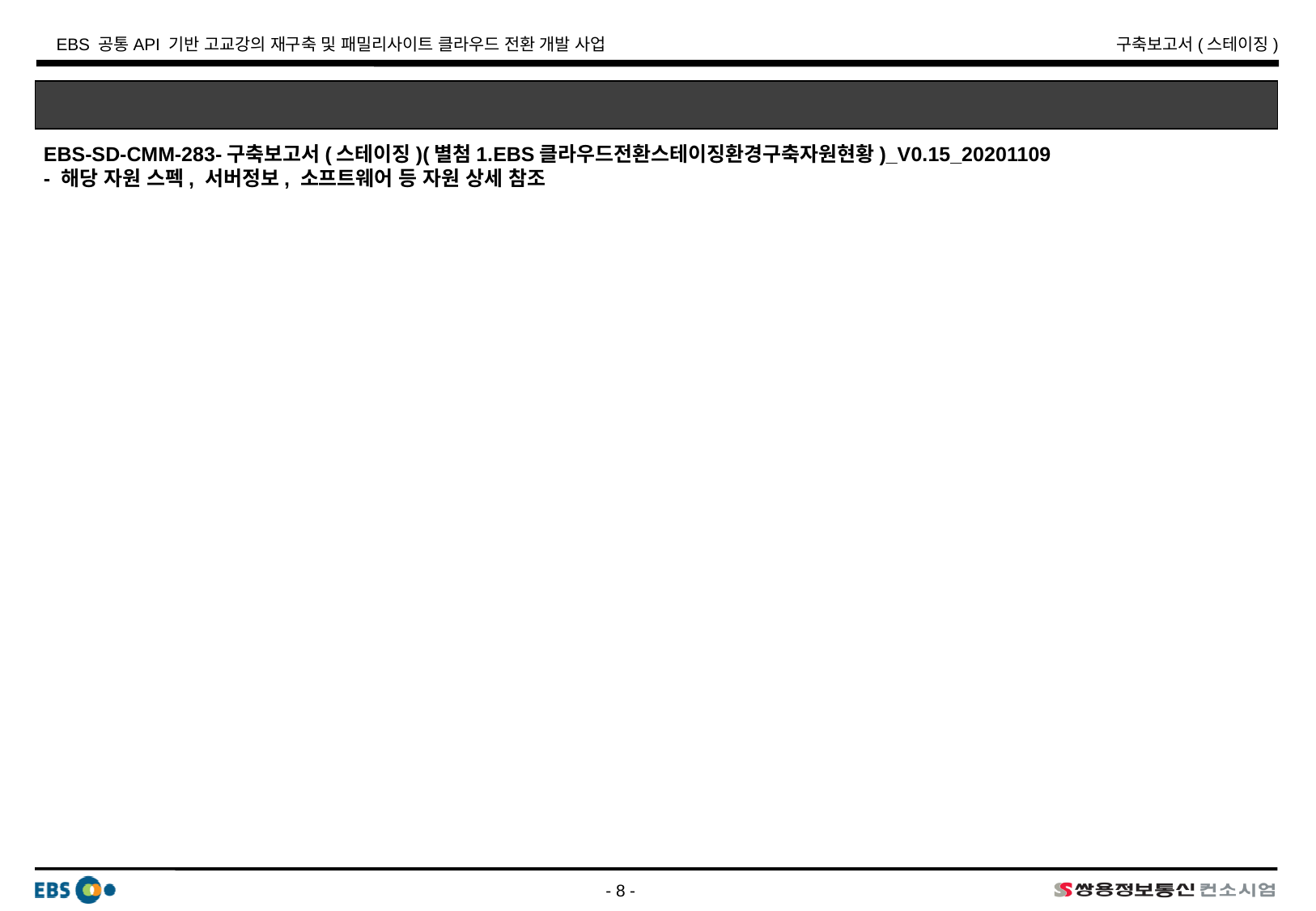

EBS-SD-CMM-283-구축보고서(스테이징)(별첨1.EBS클라우드전환스테이징환경구축자원현황)_V0.15_20201109
- 해당 자원 스펙, 서버정보, 소프트웨어 등 자원 상세 참조